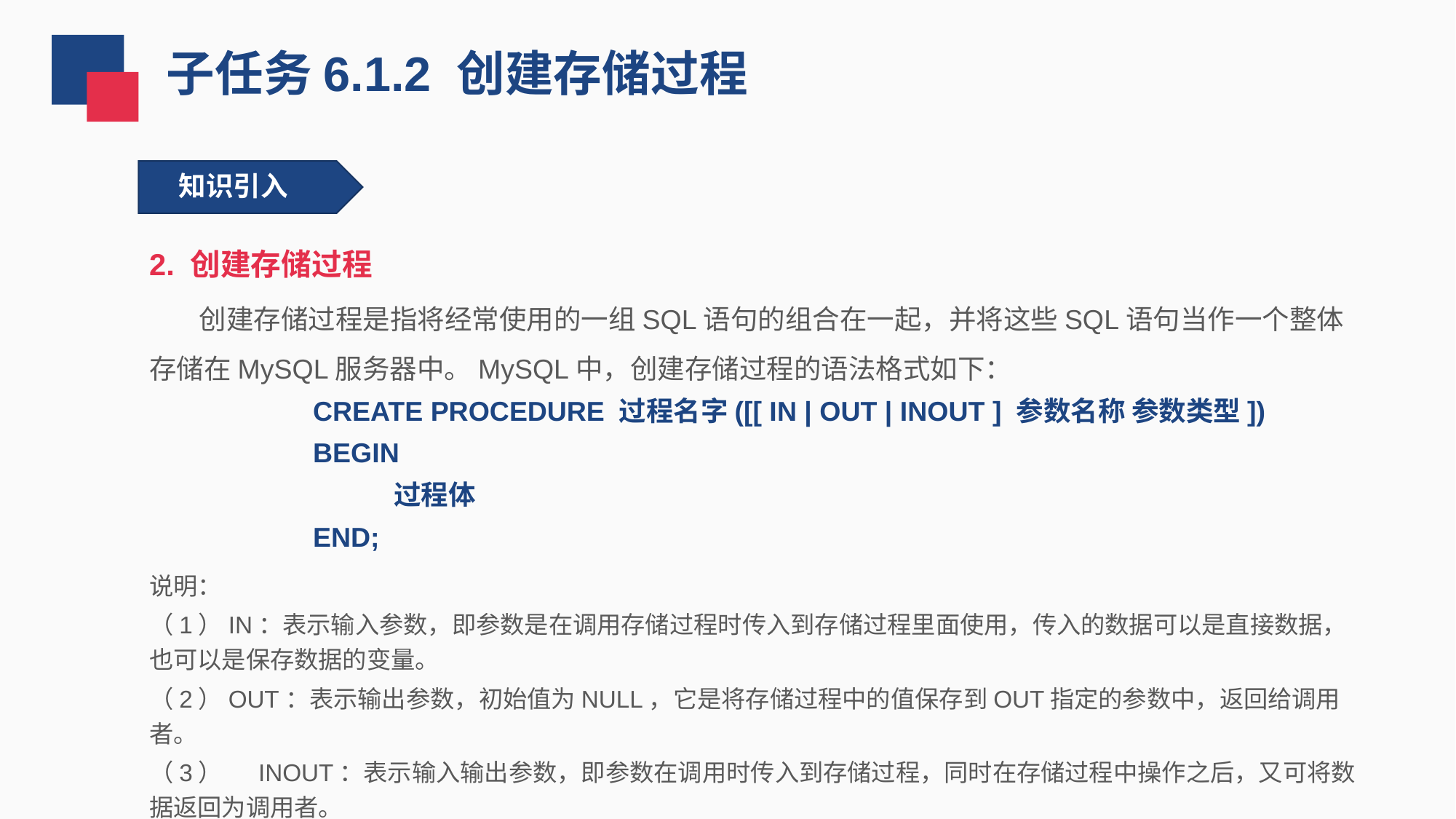

子任务6.1.2 创建存储过程

知识引入
2. 创建存储过程
       创建存储过程是指将经常使用的一组SQL语句的组合在一起，并将这些SQL语句当作一个整体存储在MySQL服务器中。MySQL中，创建存储过程的语法格式如下：
CREATE PROCEDURE 过程名字([[ IN | OUT | INOUT ] 参数名称 参数类型])
BEGIN
            过程体
END;
说明：
（1）IN：表示输入参数，即参数是在调用存储过程时传入到存储过程里面使用，传入的数据可以是直接数据，也可以是保存数据的变量。
（2）OUT：表示输出参数，初始值为NULL，它是将存储过程中的值保存到OUT指定的参数中，返回给调用者。
（3）	INOUT：表示输入输出参数，即参数在调用时传入到存储过程，同时在存储过程中操作之后，又可将数据返回为调用者。